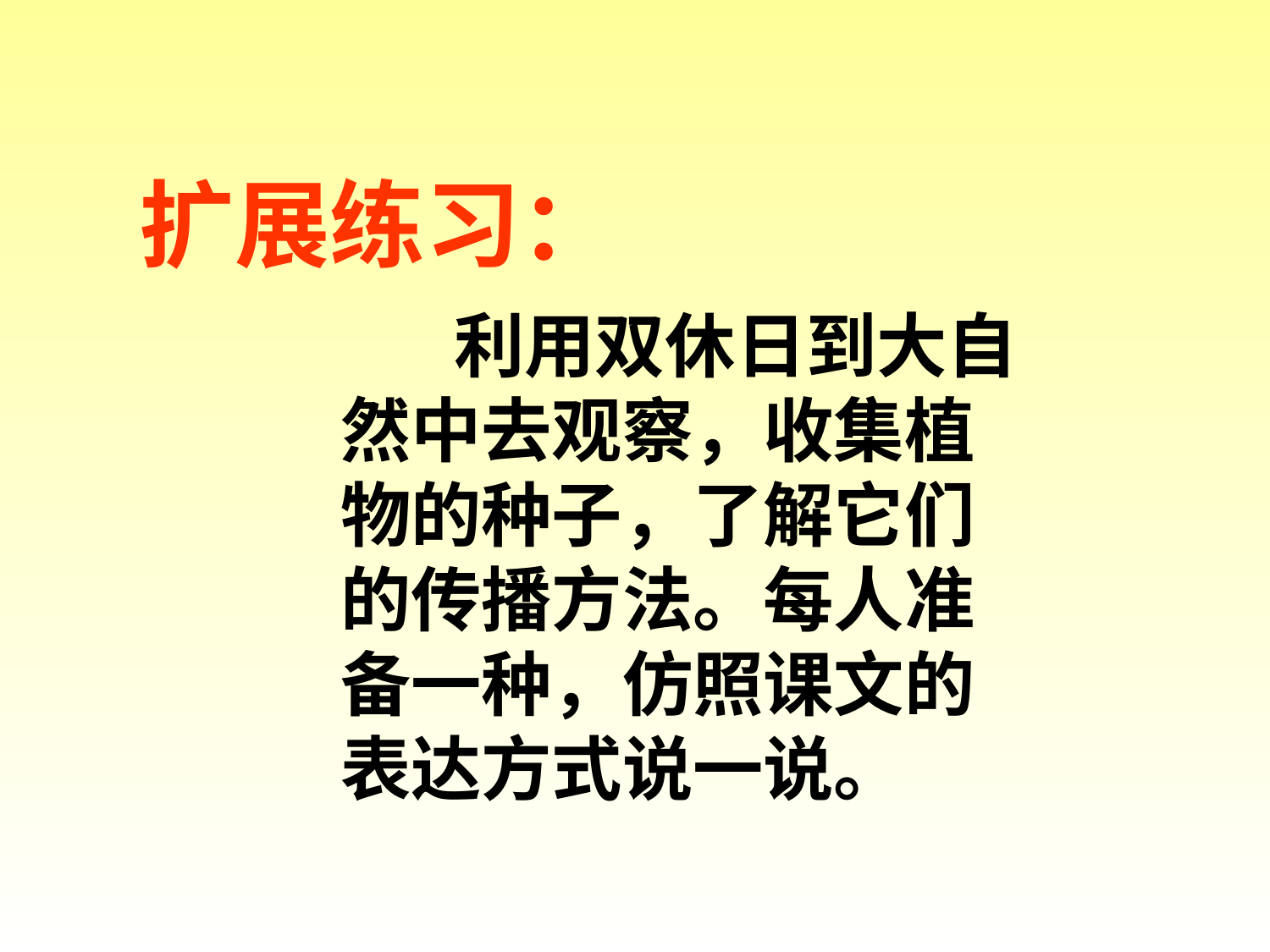

扩展练习：

      利用双休日到大自然中去观察，收集植物的种子，了解它们的传播方法。每人准备一种，仿照课文的表达方式说一说。